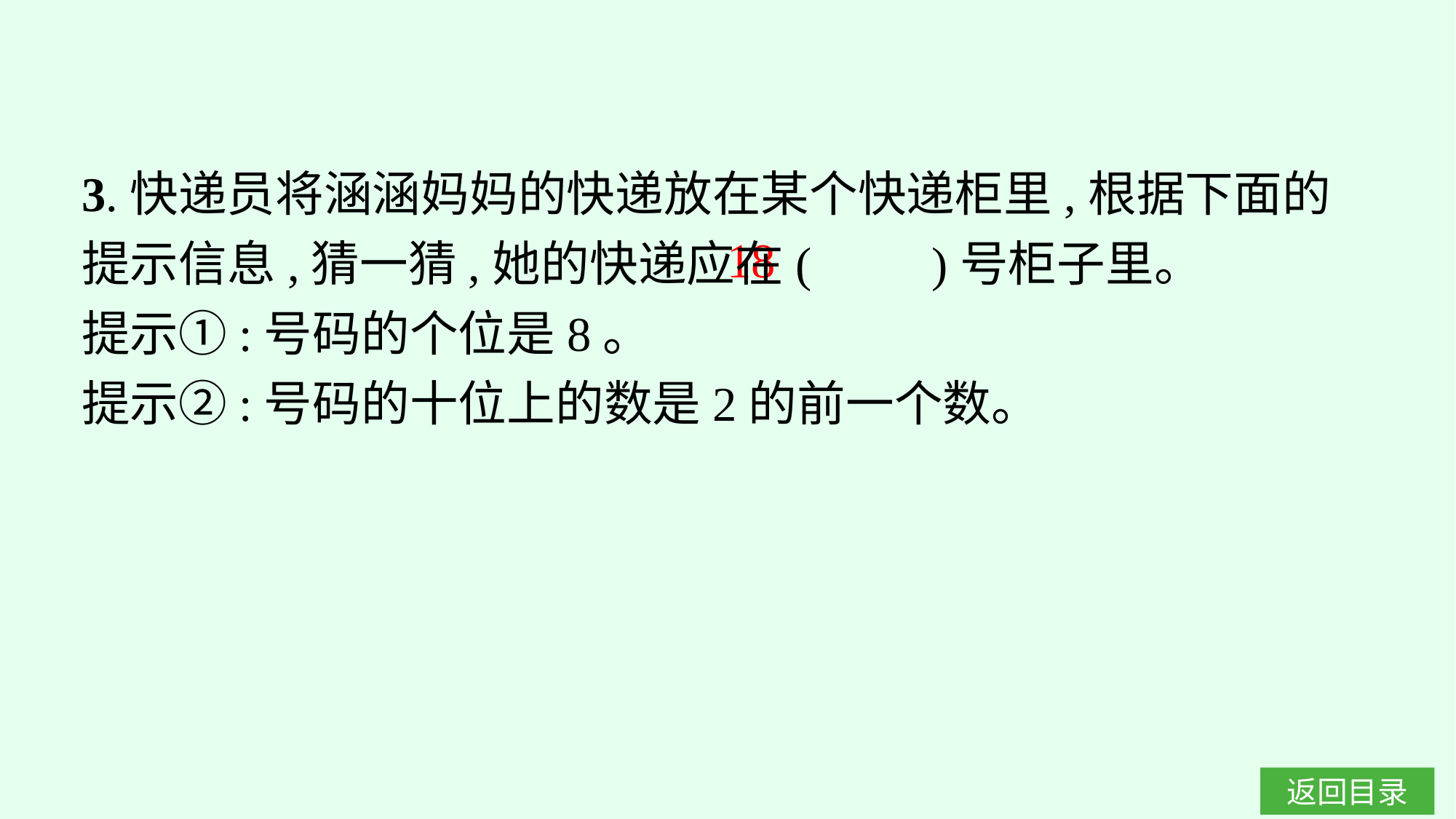

3.快递员将涵涵妈妈的快递放在某个快递柜里,根据下面的提示信息,猜一猜,她的快递应在(　　)号柜子里。
提示①:号码的个位是8。
提示②:号码的十位上的数是2的前一个数。
18